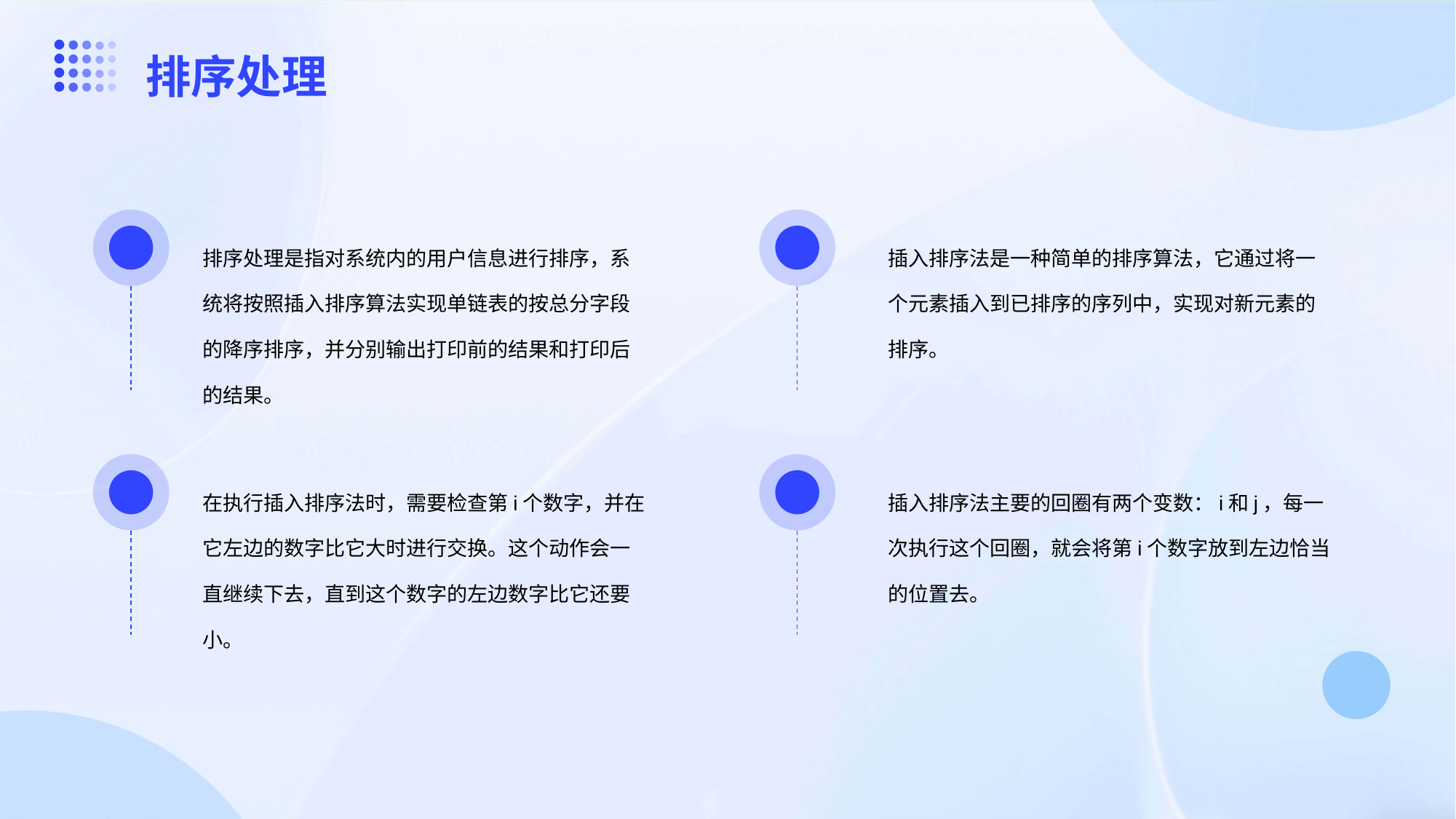

排序处理

排序处理是指对系统内的用户信息进行排序，系统将按照插入排序算法实现单链表的按总分字段的降序排序，并分别输出打印前的结果和打印后的结果。

插入排序法是一种简单的排序算法，它通过将一个元素插入到已排序的序列中，实现对新元素的排序。

在执行插入排序法时，需要检查第i个数字，并在它左边的数字比它大时进行交换。这个动作会一直继续下去，直到这个数字的左边数字比它还要小。

插入排序法主要的回圈有两个变数：i和j，每一次执行这个回圈，就会将第i个数字放到左边恰当的位置去。